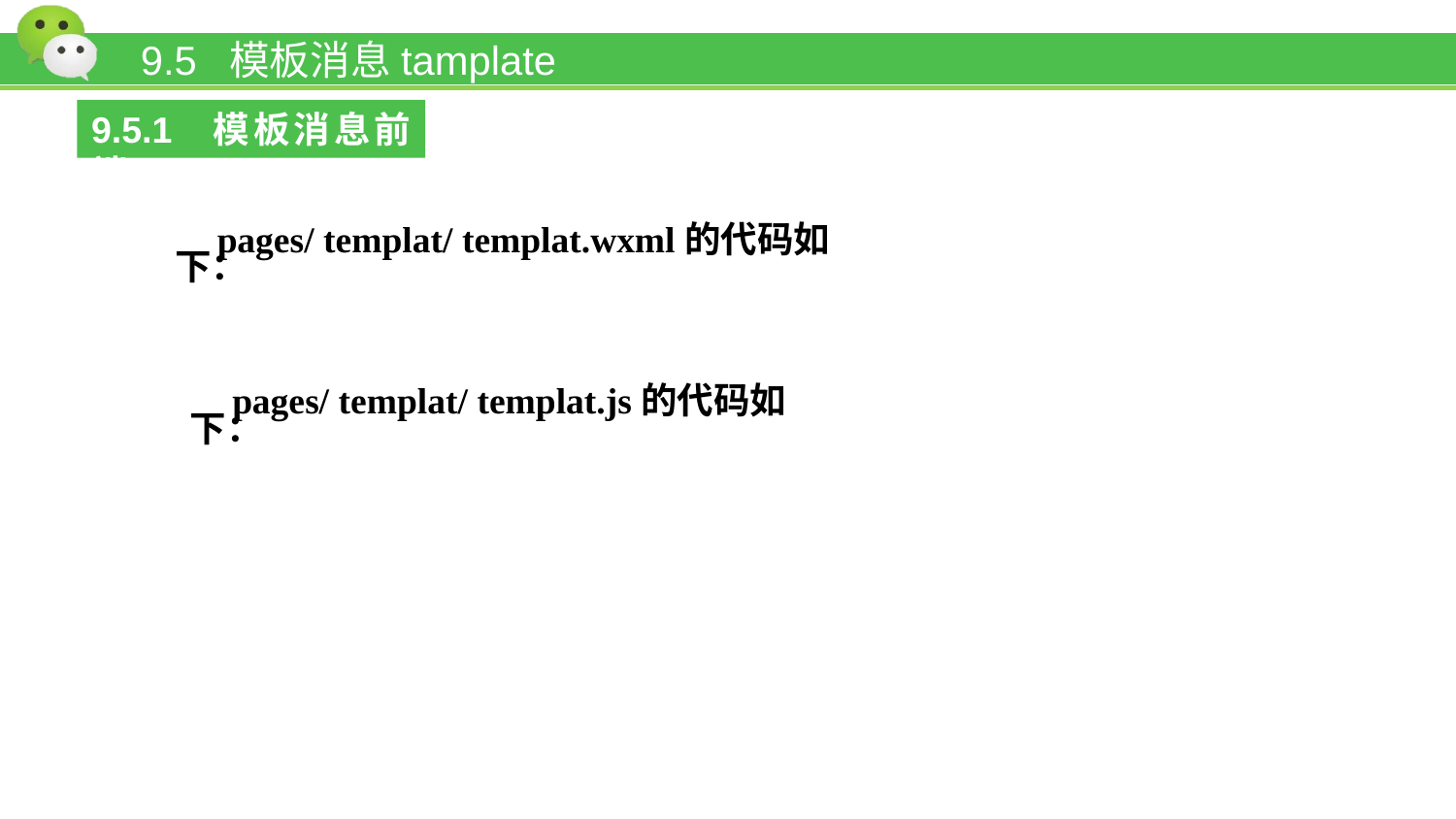

# 9.5  模板消息tamplate
9.5.1  模板消息前端
pages/ templat/ templat.wxml的代码如下：
pages/ templat/ templat.js的代码如下：